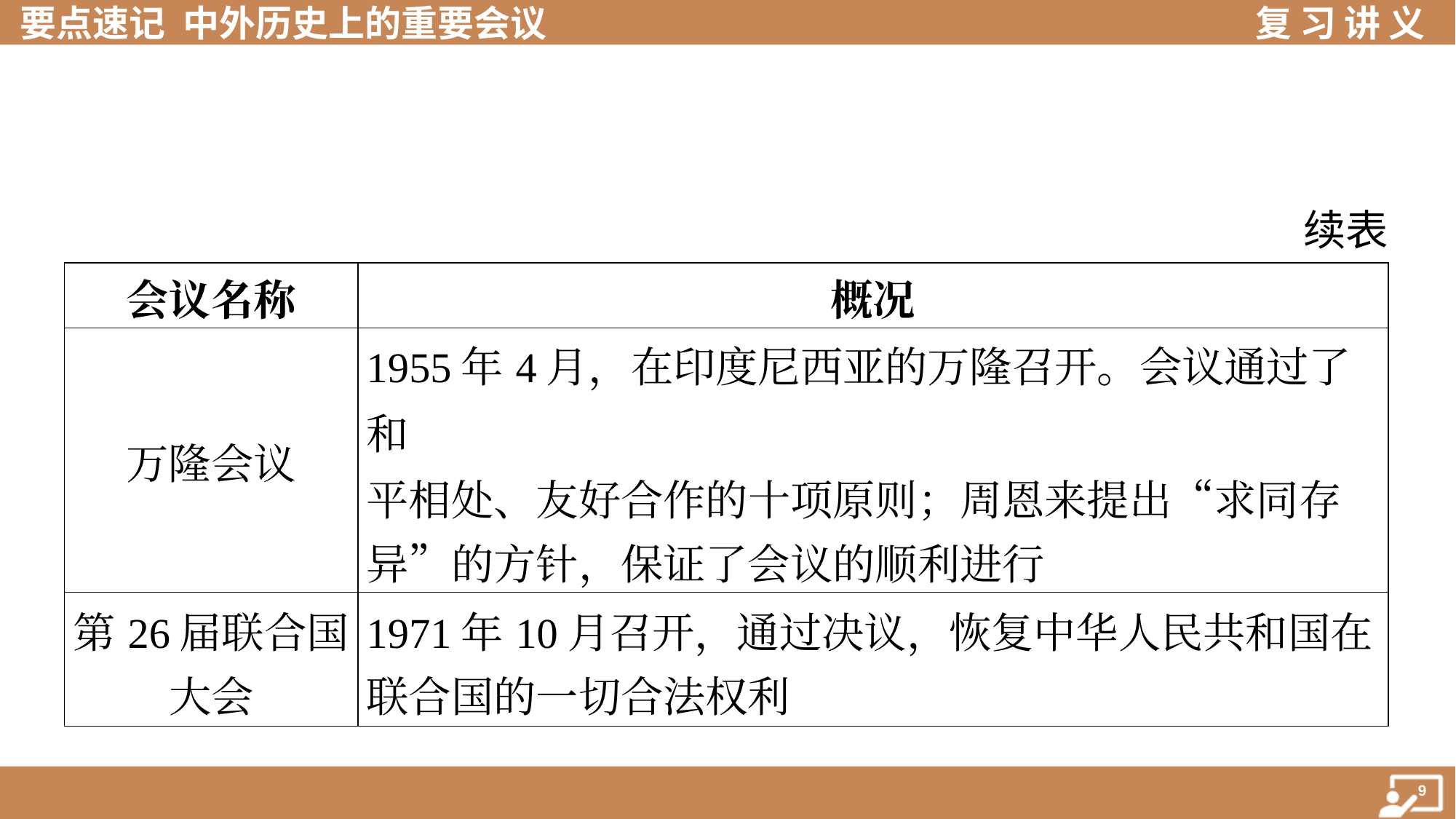

续表
| 会议名称 | 概况 |
| --- | --- |
| 万隆会议 | 1955年4月，在印度尼西亚的万隆召开。会议通过了和 平相处、友好合作的十项原则；周恩来提出“求同存 异”的方针，保证了会议的顺利进行 |
| 第26届联合国 大会 | 1971年10月召开，通过决议，恢复中华人民共和国在 联合国的一切合法权利 |